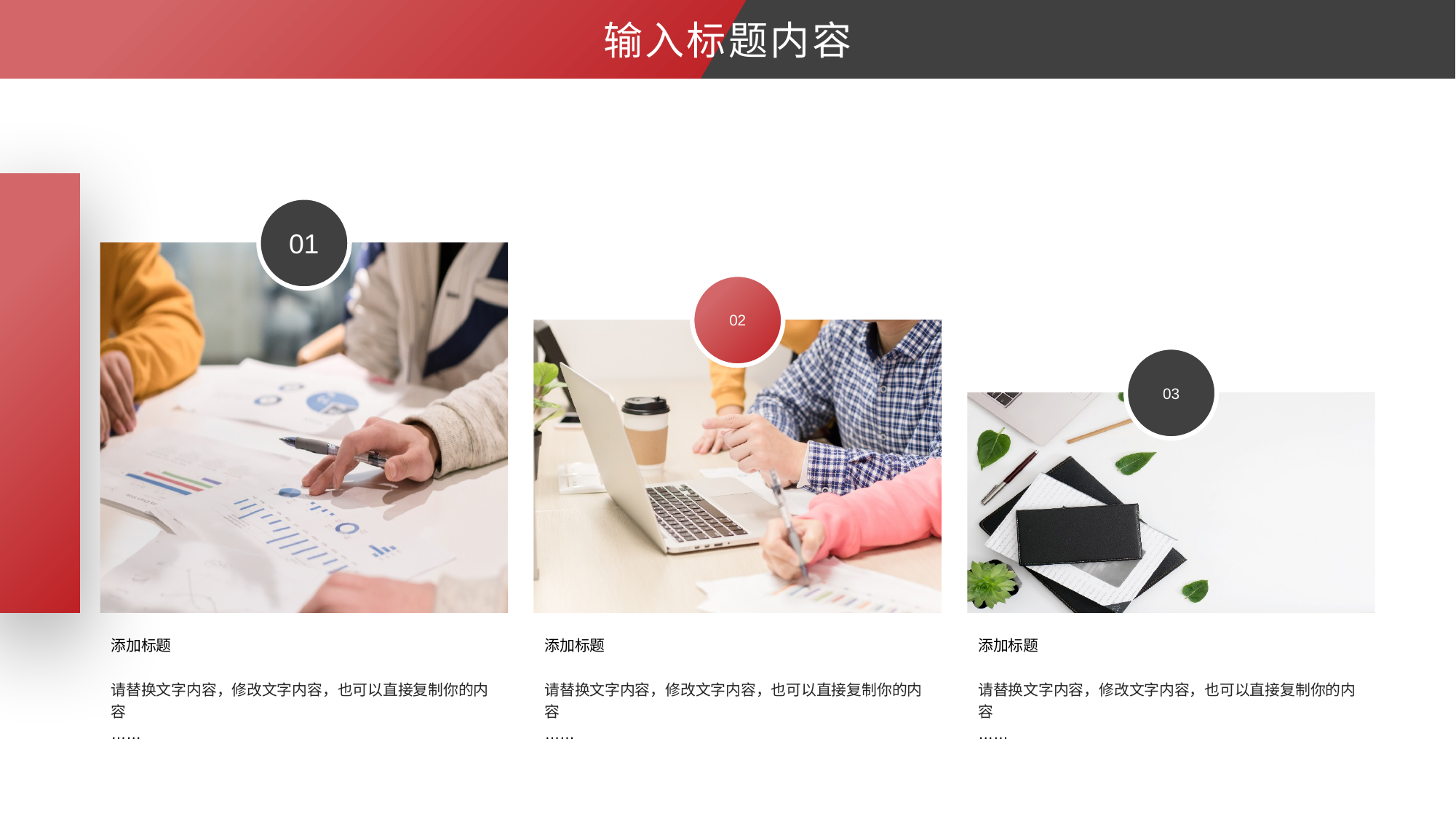

输入标题内容

01

02

03

添加标题
添加标题
添加标题
请替换文字内容，修改文字内容，也可以直接复制你的内容
……
请替换文字内容，修改文字内容，也可以直接复制你的内容
……
请替换文字内容，修改文字内容，也可以直接复制你的内容
……